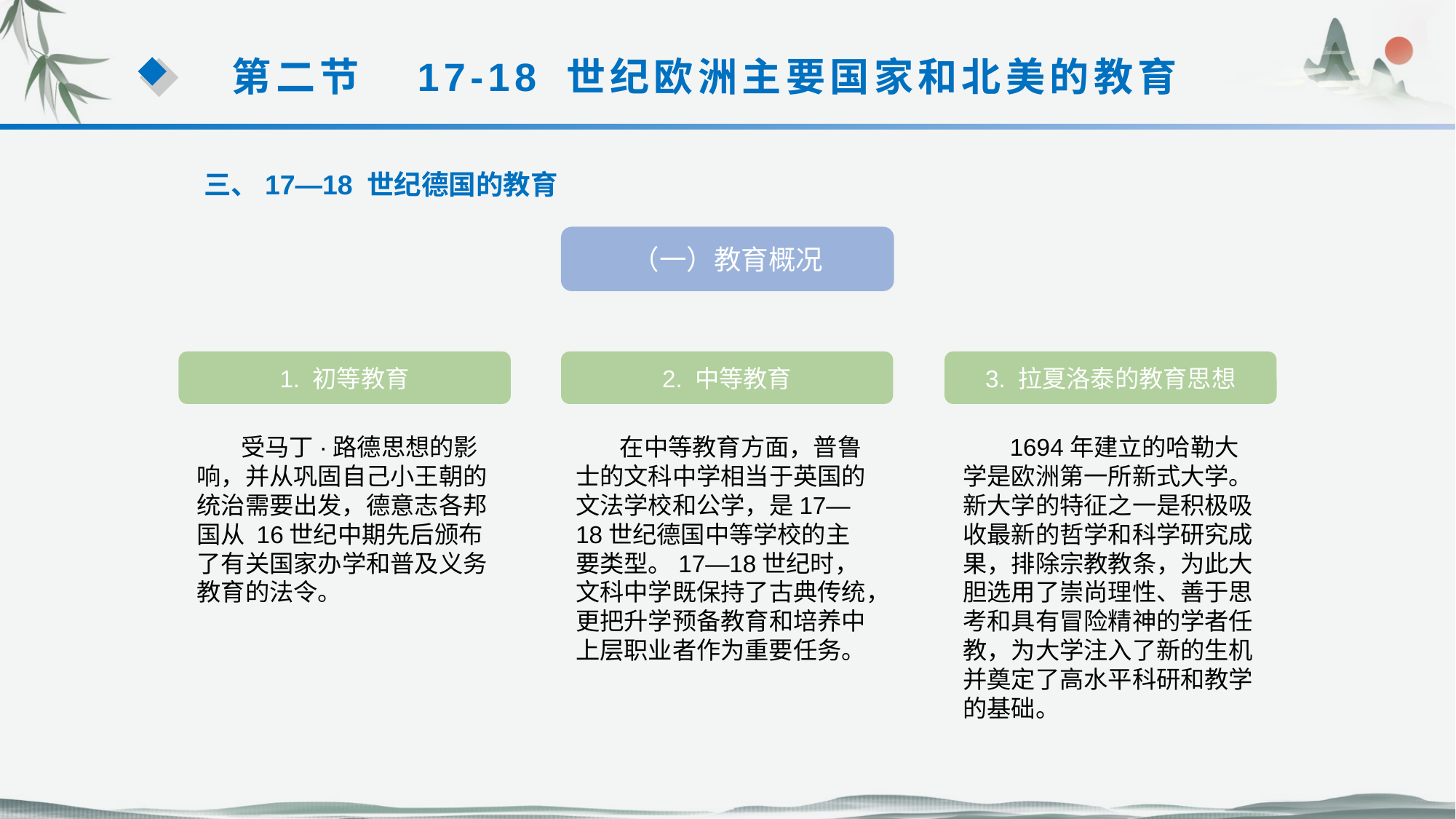

第二节　17-18 世纪欧洲主要国家和北美的教育

三、17—18 世纪德国的教育
（一）教育概况
1. 初等教育
2. 中等教育
3. 拉夏洛泰的教育思想
       受马丁·路德思想的影响，并从巩固自己小王朝的统治需要出发，德意志各邦国从 16世纪中期先后颁布了有关国家办学和普及义务教育的法令。
       在中等教育方面，普鲁士的文科中学相当于英国的文法学校和公学，是17—18世纪德国中等学校的主要类型。17—18世纪时，文科中学既保持了古典传统，更把升学预备教育和培养中上层职业者作为重要任务。
       1694年建立的哈勒大学是欧洲第一所新式大学。新大学的特征之一是积极吸收最新的哲学和科学研究成果，排除宗教教条，为此大胆选用了崇尚理性、善于思考和具有冒险精神的学者任教，为大学注入了新的生机并奠定了高水平科研和教学的基础。